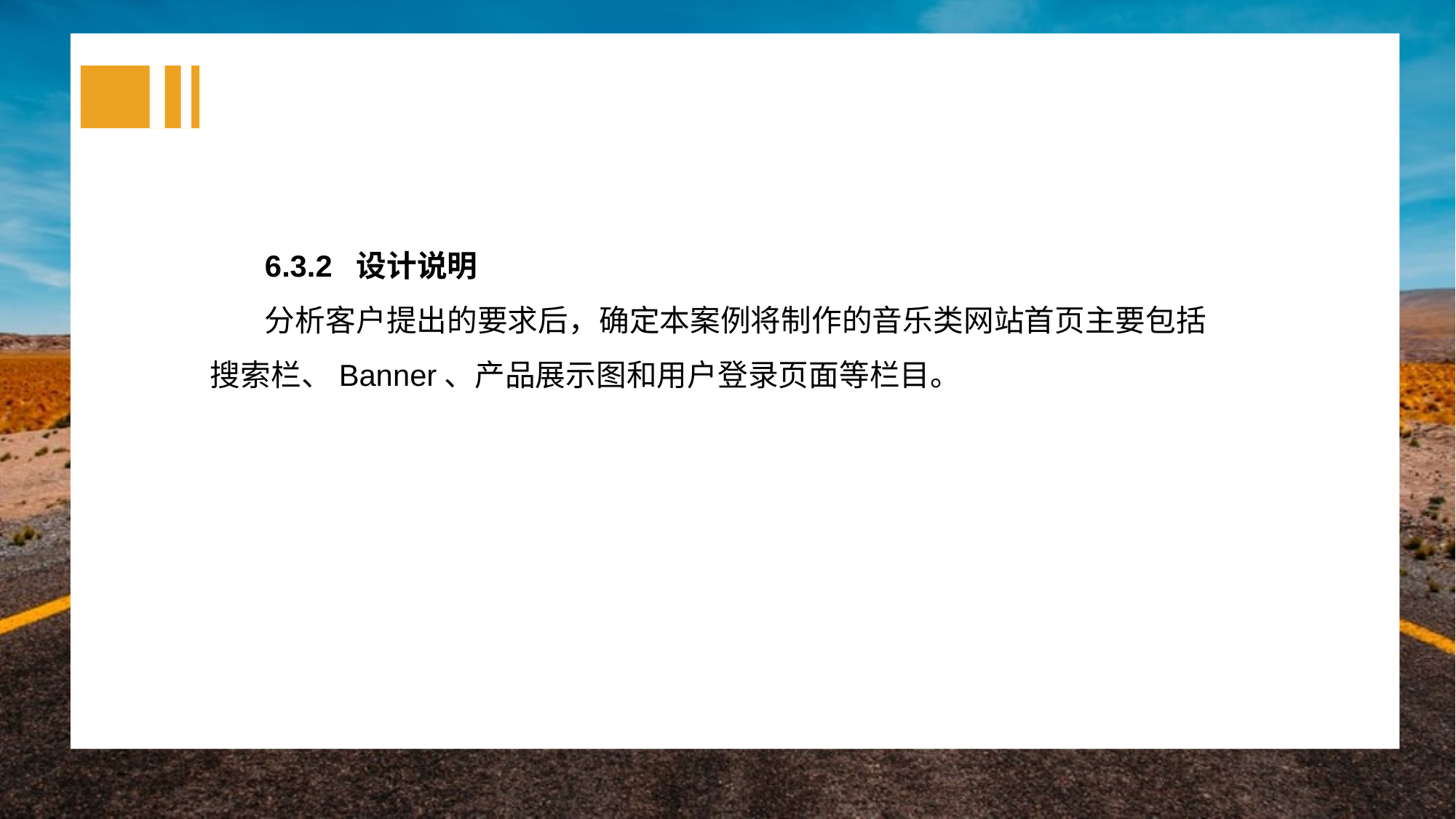

6.3.2  设计说明
分析客户提出的要求后，确定本案例将制作的音乐类网站首页主要包括搜索栏、Banner、产品展示图和用户登录页面等栏目。